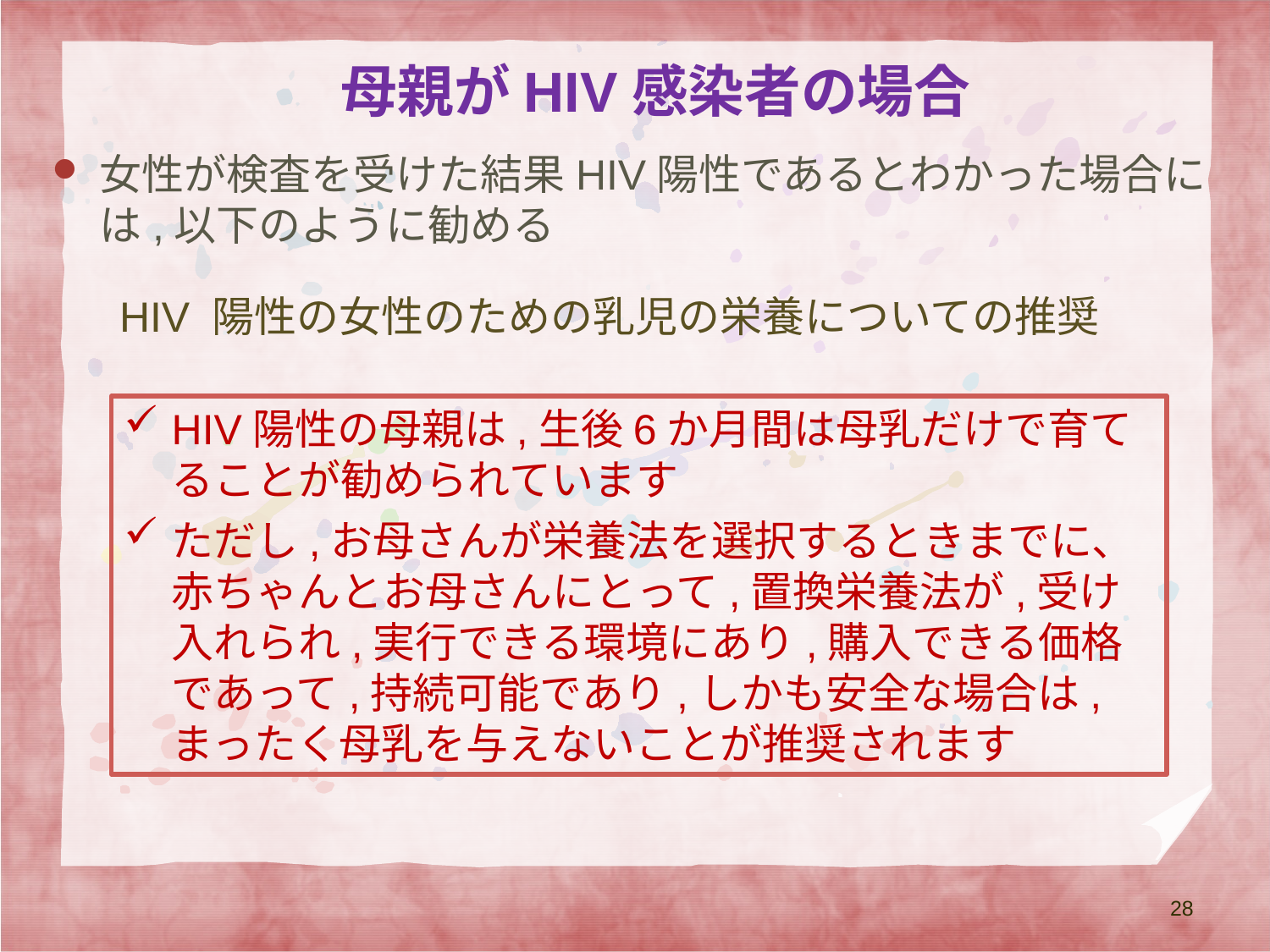

母親がHIV感染者の場合
女性が検査を受けた結果HIV陽性であるとわかった場合には,以下のように勧める

    HIV 陽性の女性のための乳児の栄養についての推奨
HIV陽性の母親は,生後6か月間は母乳だけで育てることが勧められています
ただし,お母さんが栄養法を選択するときまでに、赤ちゃんとお母さんにとって,置換栄養法が,受け入れられ,実行できる環境にあり,購入できる価格であって,持続可能であり,しかも安全な場合は,まったく母乳を与えないことが推奨されます
28